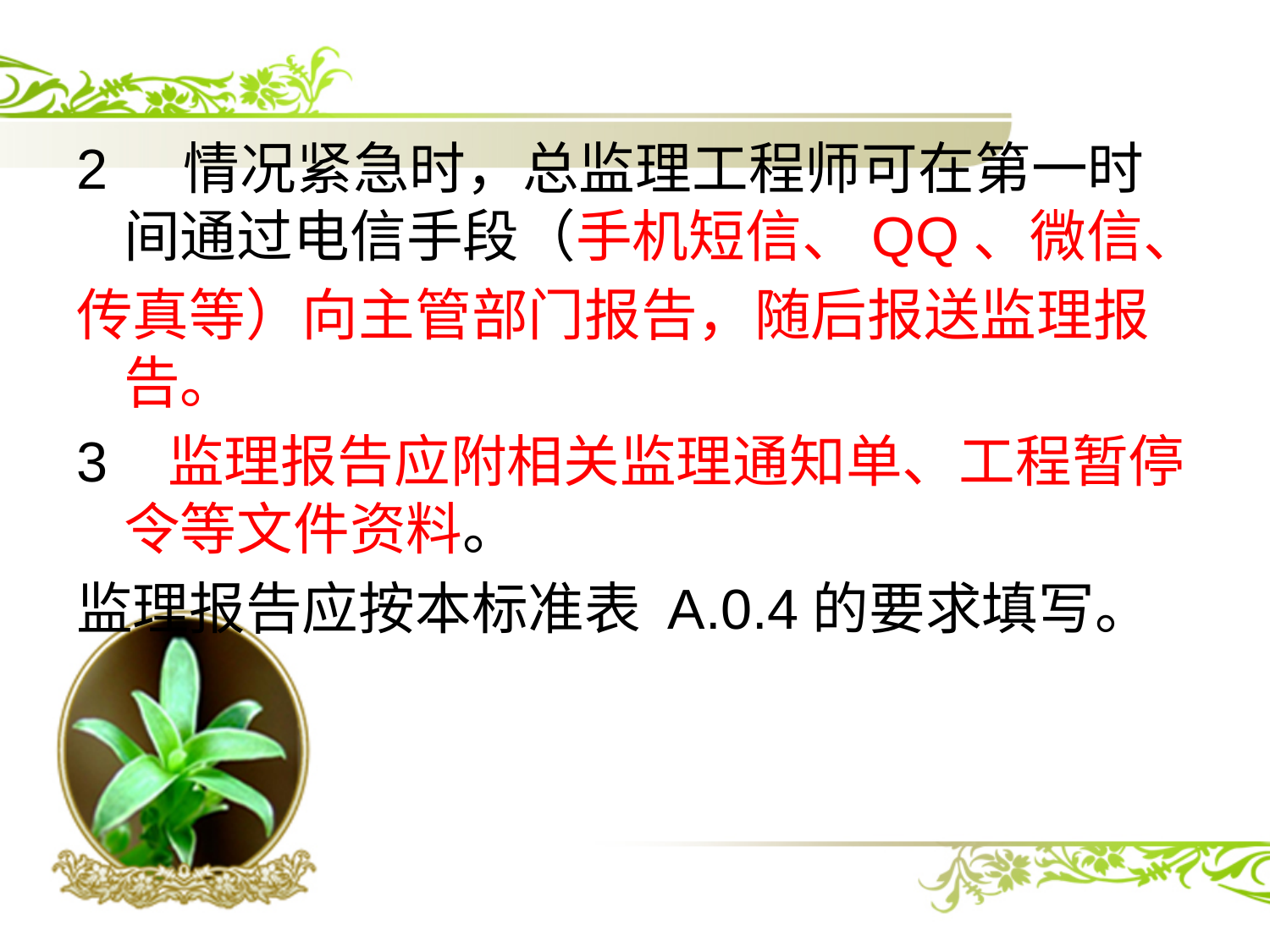

2    情况紧急时，总监理工程师可在第一时间通过电信手段（手机短信、QQ、微信、
传真等）向主管部门报告，随后报送监理报告。
3   监理报告应附相关监理通知单、工程暂停令等文件资料。
监理报告应按本标准表 A.0.4的要求填写。